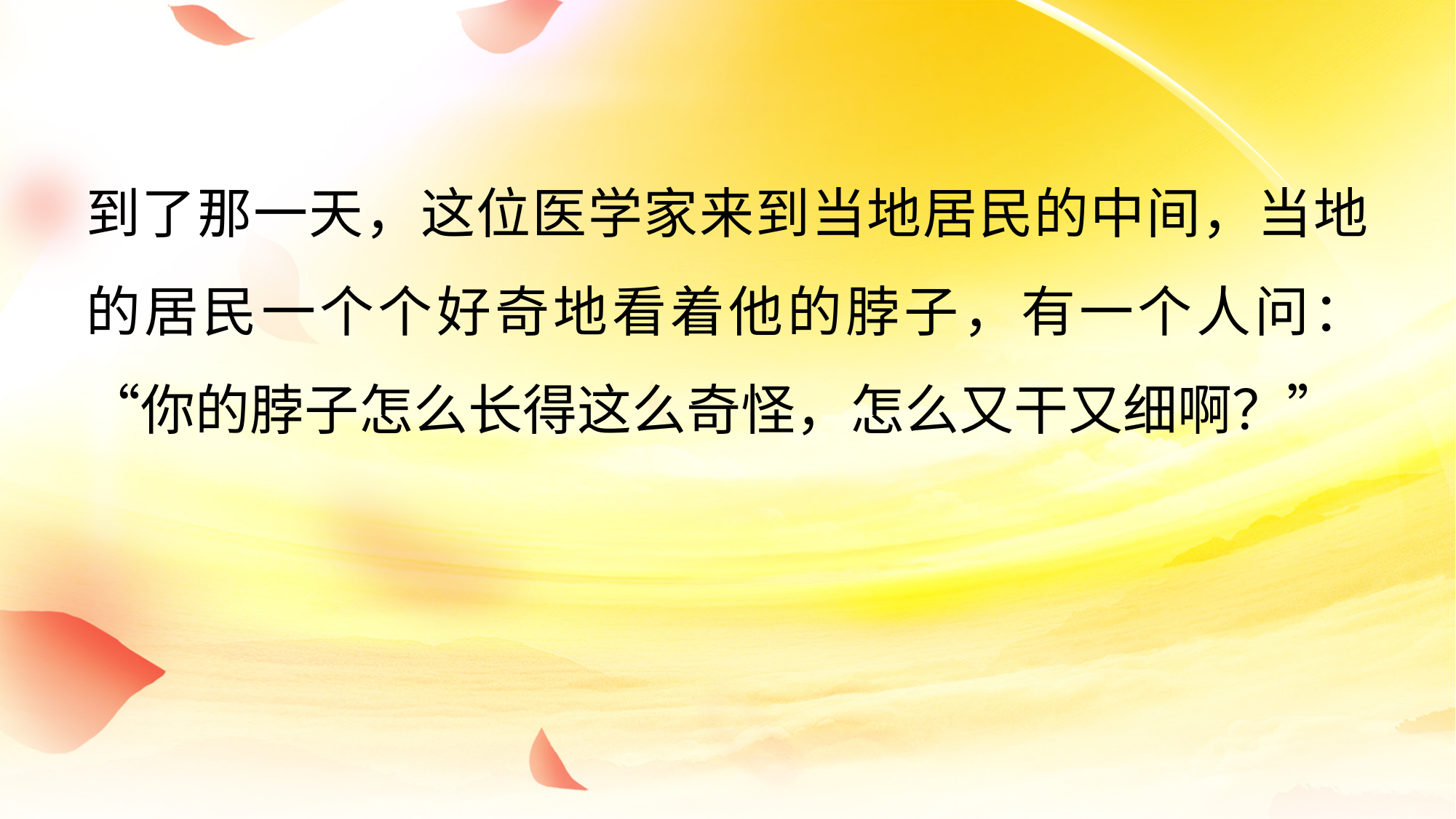

到了那一天，这位医学家来到当地居民的中间，当地的居民一个个好奇地看着他的脖子，有一个人问：“你的脖子怎么长得这么奇怪，怎么又干又细啊？”